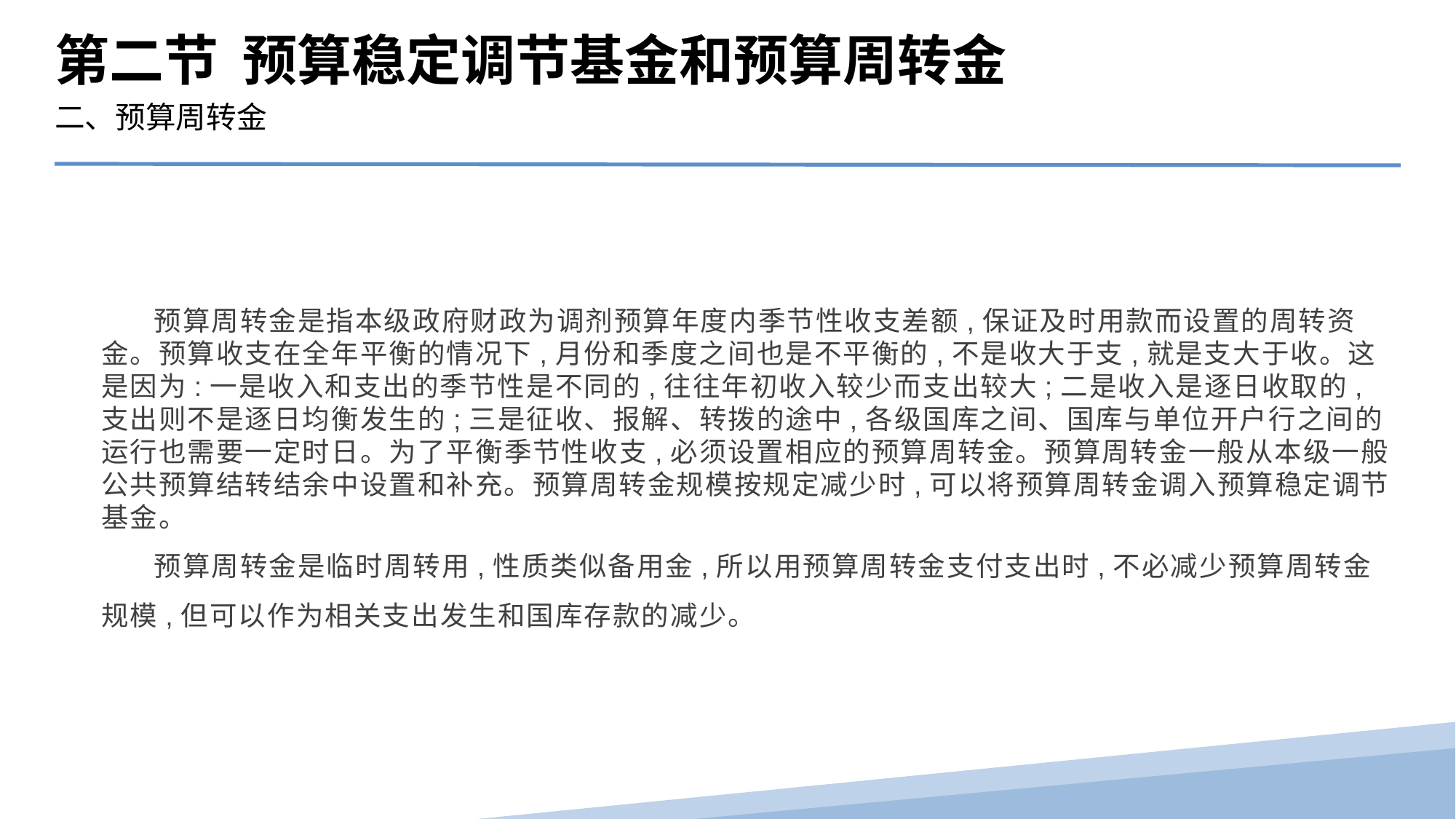

第二节  预算稳定调节基金和预算周转金
二、预算周转金
      预算周转金是指本级政府财政为调剂预算年度内季节性收支差额,保证及时用款而设置的周转资金。预算收支在全年平衡的情况下,月份和季度之间也是不平衡的,不是收大于支,就是支大于收。这是因为:一是收入和支出的季节性是不同的,往往年初收入较少而支出较大;二是收入是逐日收取的,支出则不是逐日均衡发生的;三是征收、报解、转拨的途中,各级国库之间、国库与单位开户行之间的运行也需要一定时日。为了平衡季节性收支,必须设置相应的预算周转金。预算周转金一般从本级一般公共预算结转结余中设置和补充。预算周转金规模按规定减少时,可以将预算周转金调入预算稳定调节基金。
      预算周转金是临时周转用,性质类似备用金,所以用预算周转金支付支出时,不必减少预算周转金规模,但可以作为相关支出发生和国库存款的减少。